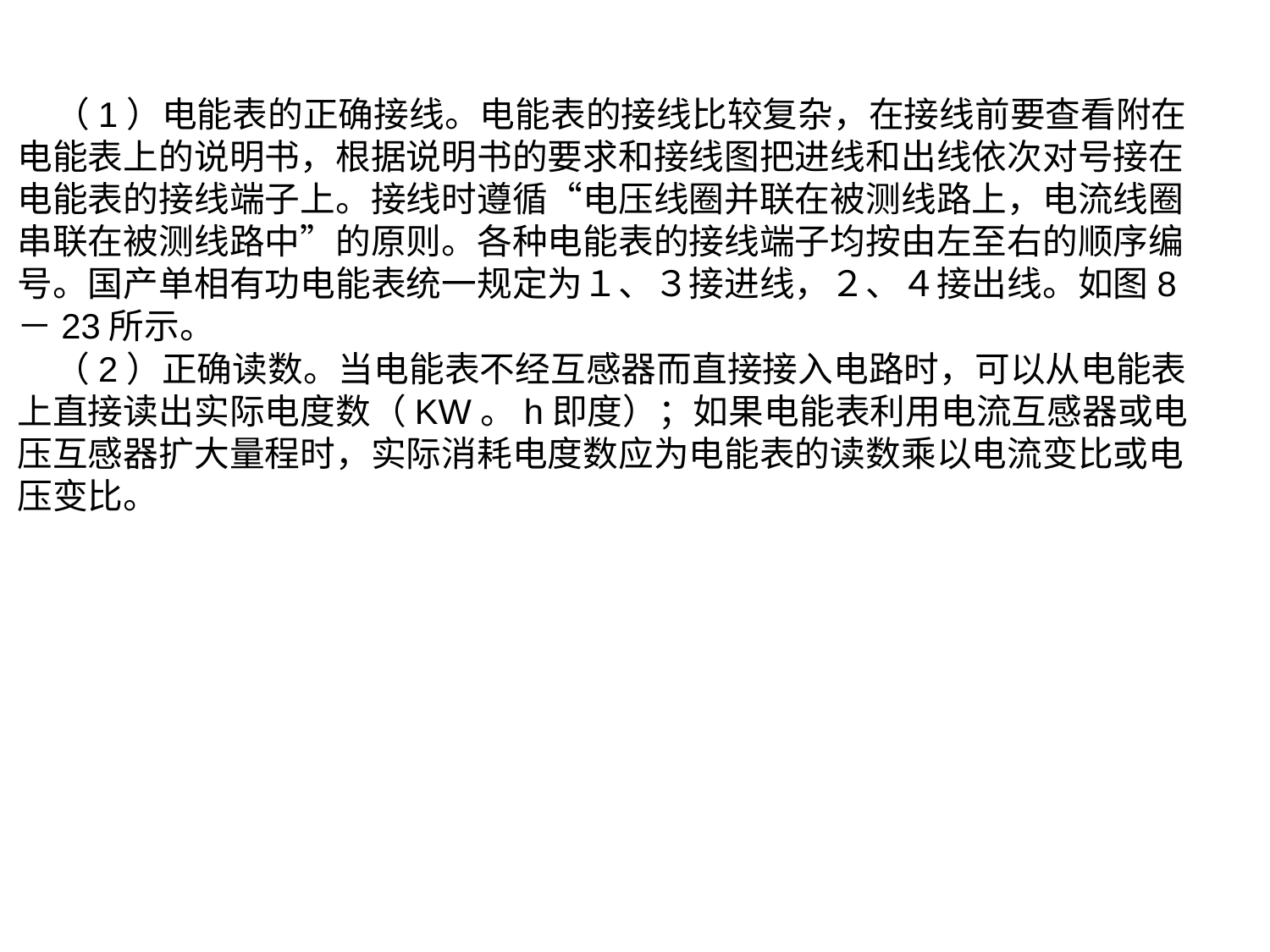

（1）电能表的正确接线。电能表的接线比较复杂，在接线前要查看附在电能表上的说明书，根据说明书的要求和接线图把进线和出线依次对号接在电能表的接线端子上。接线时遵循“电压线圈并联在被测线路上，电流线圈串联在被测线路中”的原则。各种电能表的接线端子均按由左至右的顺序编号。国产单相有功电能表统一规定为１、３接进线，２、４接出线。如图8－23所示。
（2）正确读数。当电能表不经互感器而直接接入电路时，可以从电能表上直接读出实际电度数（KW。h即度）；如果电能表利用电流互感器或电压互感器扩大量程时，实际消耗电度数应为电能表的读数乘以电流变比或电压变比。